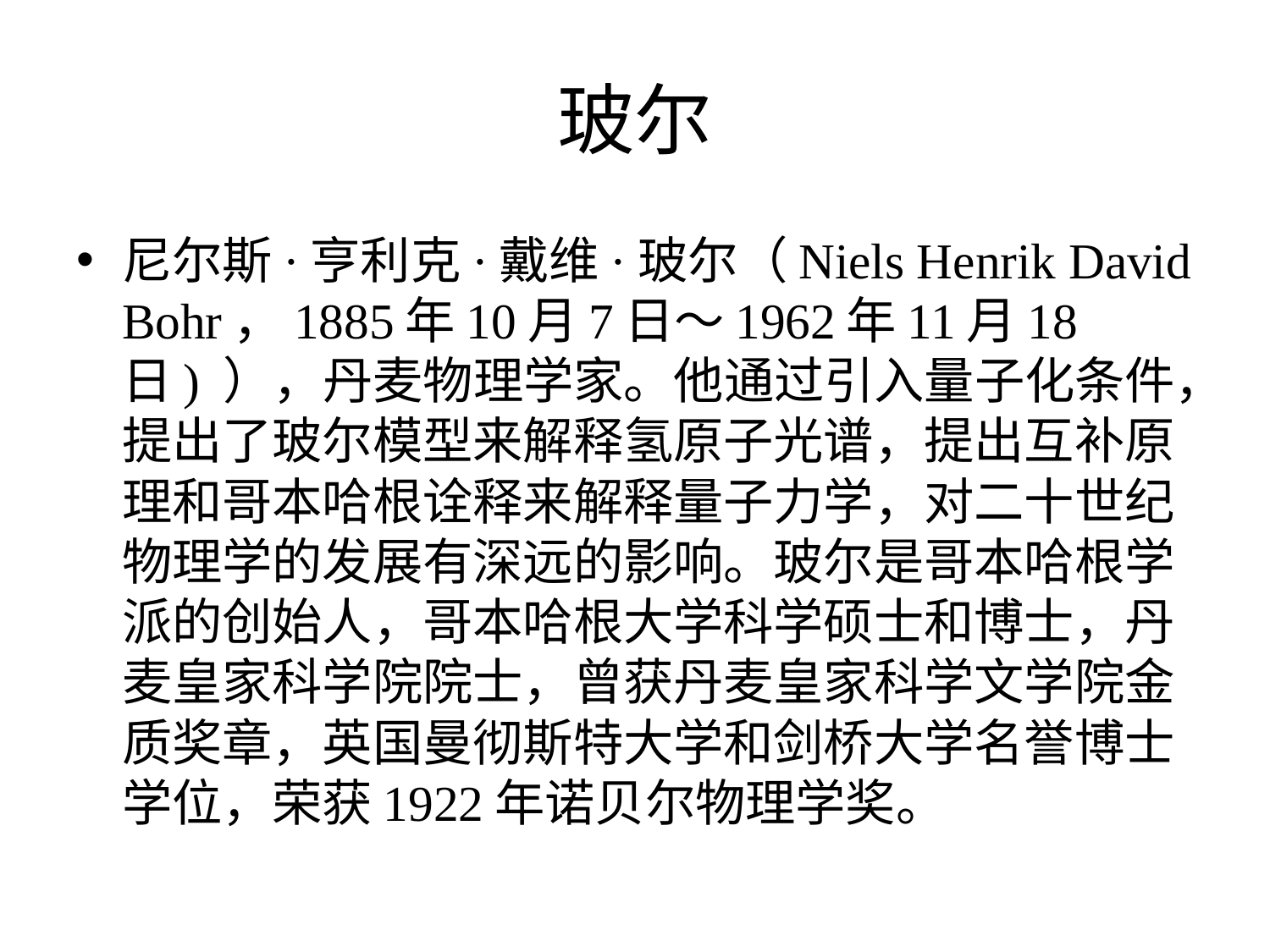

# 玻尔
尼尔斯·亨利克·戴维·玻尔（Niels Henrik David Bohr，1885年10月7日～1962年11月18日) ），丹麦物理学家。他通过引入量子化条件，提出了玻尔模型来解释氢原子光谱，提出互补原理和哥本哈根诠释来解释量子力学，对二十世纪物理学的发展有深远的影响。玻尔是哥本哈根学派的创始人，哥本哈根大学科学硕士和博士，丹麦皇家科学院院士，曾获丹麦皇家科学文学院金质奖章，英国曼彻斯特大学和剑桥大学名誉博士学位，荣获1922年诺贝尔物理学奖。